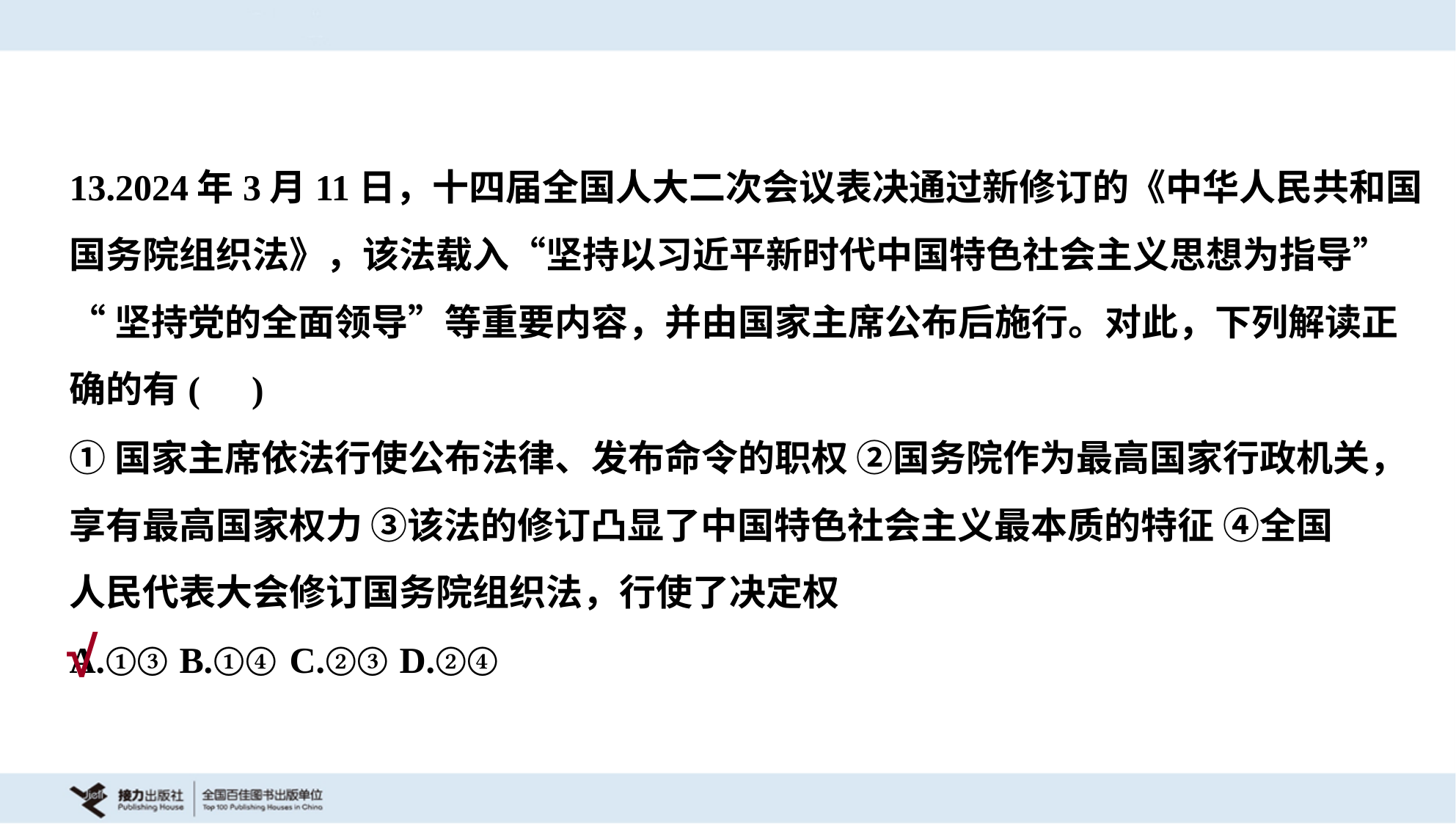

13.2024年3月11日，十四届全国人大二次会议表决通过新修订的《中华人民共和国
国务院组织法》，该法载入“坚持以习近平新时代中国特色社会主义思想为指导”
“坚持党的全面领导”等重要内容，并由国家主席公布后施行。对此，下列解读正
确的有(     )
①国家主席依法行使公布法律、发布命令的职权 ②国务院作为最高国家行政机关，
享有最高国家权力 ③该法的修订凸显了中国特色社会主义最本质的特征 ④全国
人民代表大会修订国务院组织法，行使了决定权
A.①③	B.①④	C.②③	D.②④
√